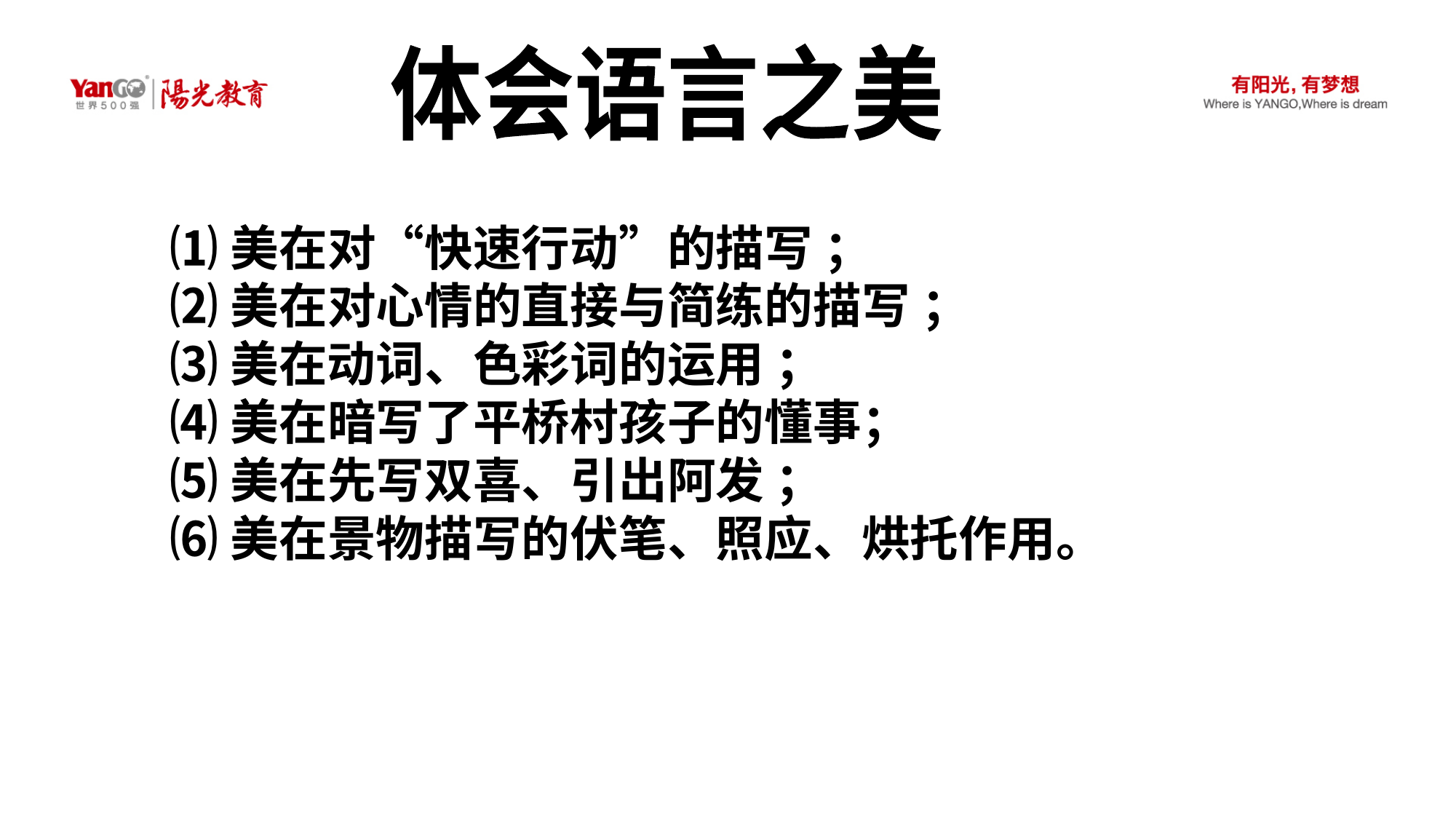

体会语言之美
⑴美在对“快速行动”的描写 ；
⑵美在对心情的直接与简练的描写 ；
⑶美在动词、色彩词的运用 ；
⑷美在暗写了平桥村孩子的懂事；
⑸美在先写双喜、引出阿发 ；
⑹美在景物描写的伏笔、照应、烘托作用。